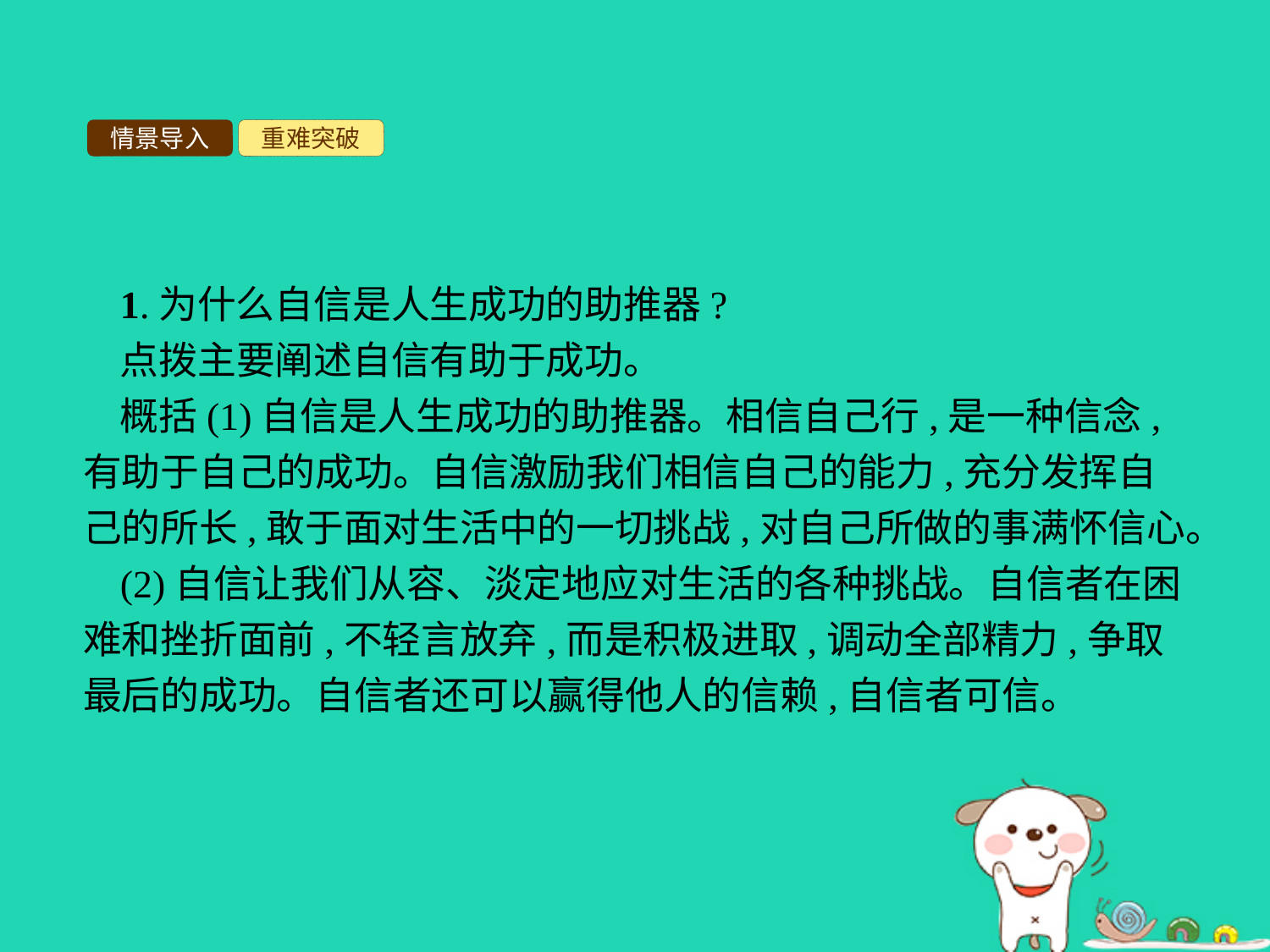

情景导入
重难突破
1.为什么自信是人生成功的助推器?
点拨主要阐述自信有助于成功。
概括(1)自信是人生成功的助推器。相信自己行,是一种信念,有助于自己的成功。自信激励我们相信自己的能力,充分发挥自己的所长,敢于面对生活中的一切挑战,对自己所做的事满怀信心。
(2)自信让我们从容、淡定地应对生活的各种挑战。自信者在困难和挫折面前,不轻言放弃,而是积极进取,调动全部精力,争取最后的成功。自信者还可以赢得他人的信赖,自信者可信。